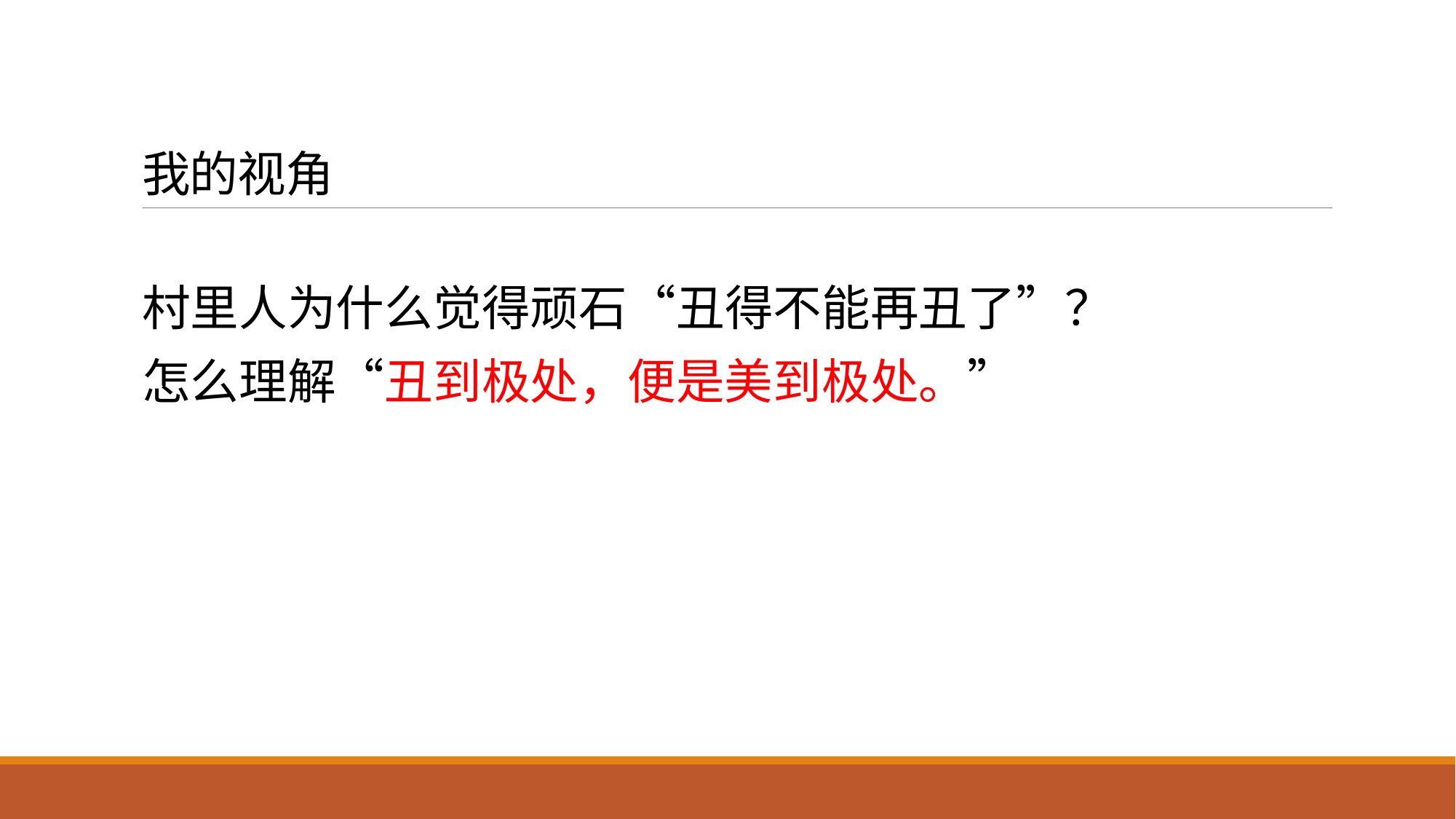

# 我的视角

村里人为什么觉得顽石“丑得不能再丑了”？
怎么理解“丑到极处，便是美到极处。”